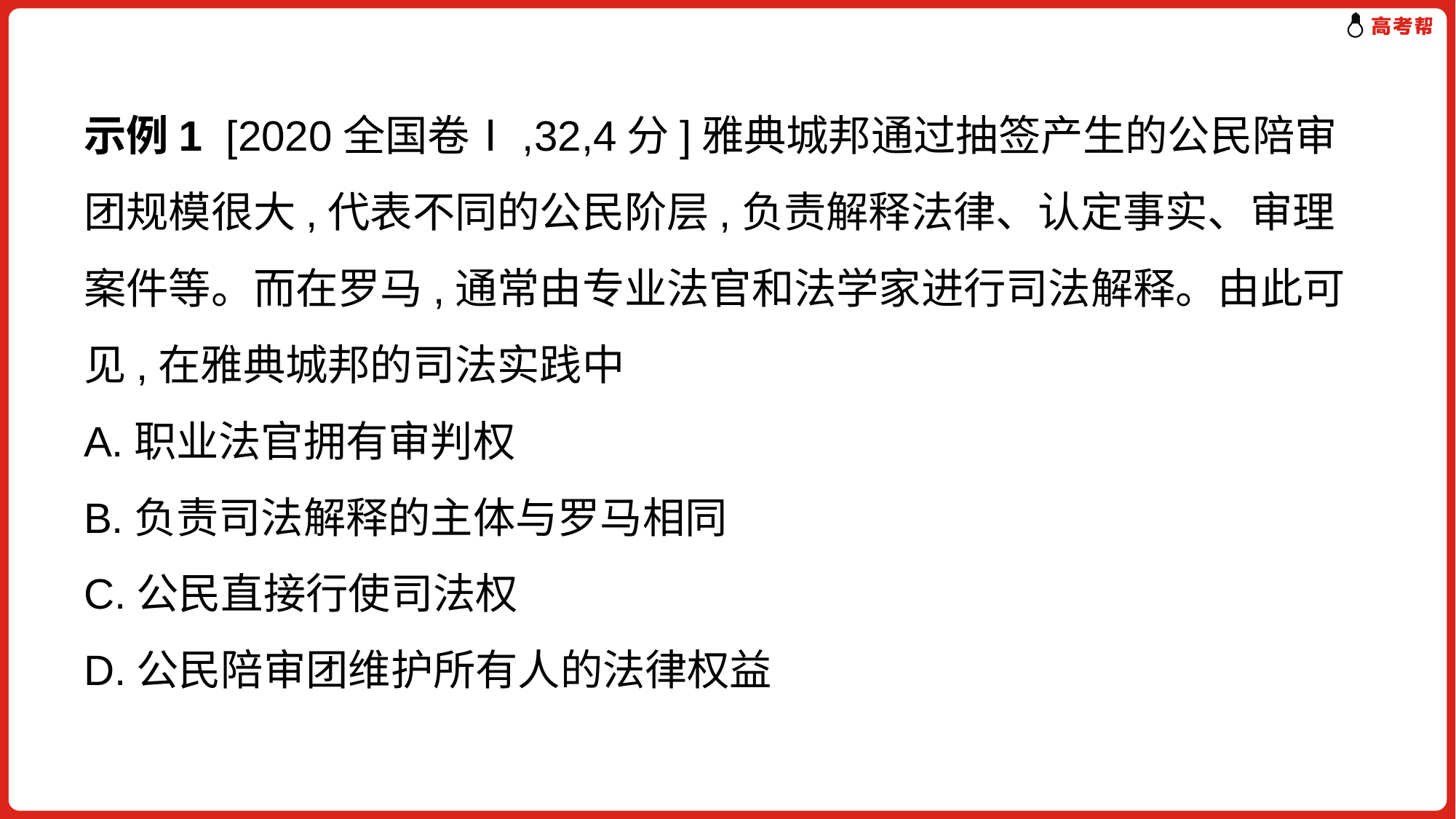

示例1  [2020全国卷Ⅰ,32,4分]雅典城邦通过抽签产生的公民陪审团规模很大,代表不同的公民阶层,负责解释法律、认定事实、审理案件等。而在罗马,通常由专业法官和法学家进行司法解释。由此可见,在雅典城邦的司法实践中
A.职业法官拥有审判权
B.负责司法解释的主体与罗马相同
C.公民直接行使司法权
D.公民陪审团维护所有人的法律权益